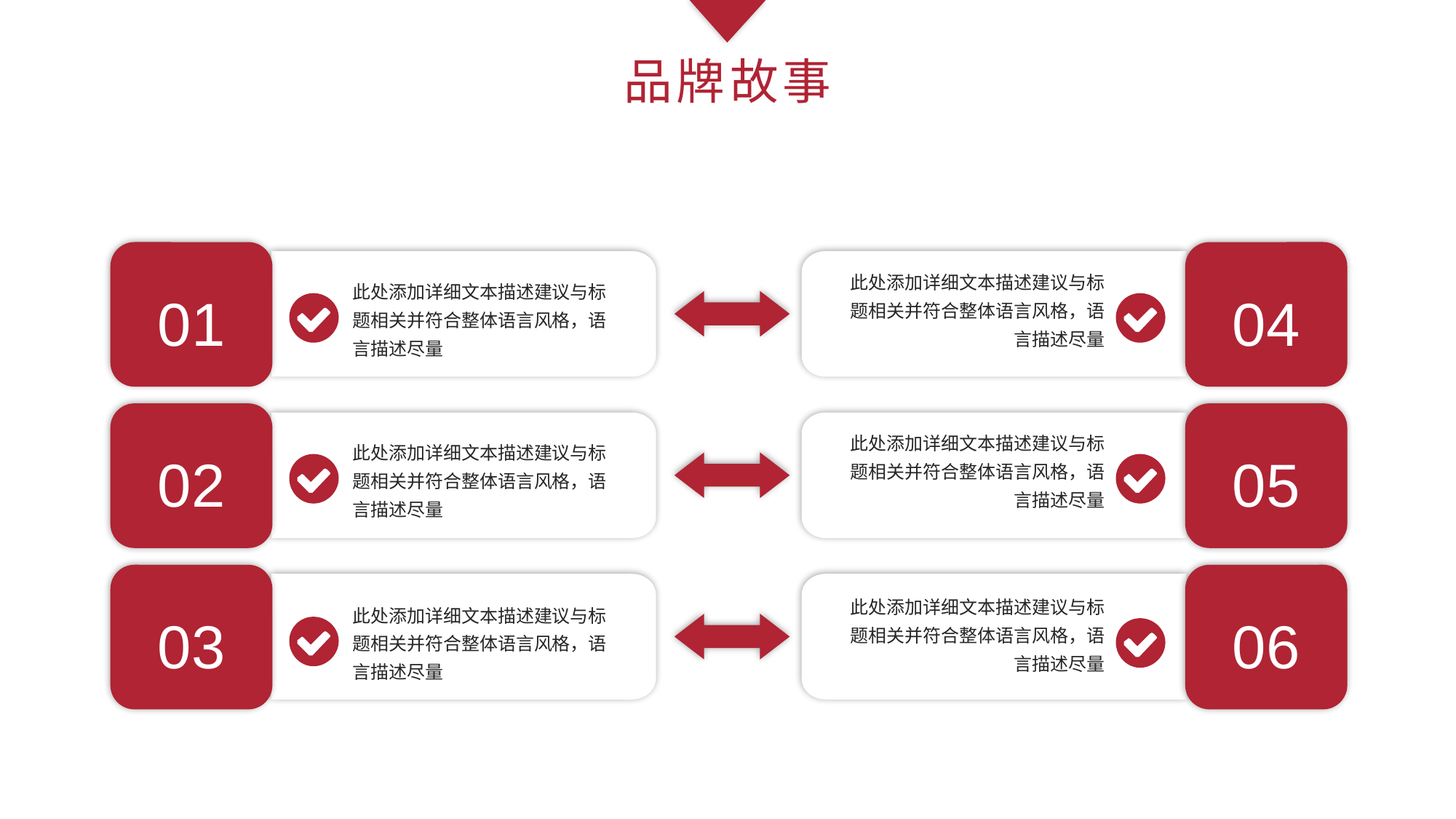

品牌故事
01
04

此处添加详细文本描述建议与标题相关并符合整体语言风格，语言描述尽量
此处添加详细文本描述建议与标题相关并符合整体语言风格，语言描述尽量

02
05

此处添加详细文本描述建议与标题相关并符合整体语言风格，语言描述尽量
此处添加详细文本描述建议与标题相关并符合整体语言风格，语言描述尽量

03
06

此处添加详细文本描述建议与标题相关并符合整体语言风格，语言描述尽量
此处添加详细文本描述建议与标题相关并符合整体语言风格，语言描述尽量